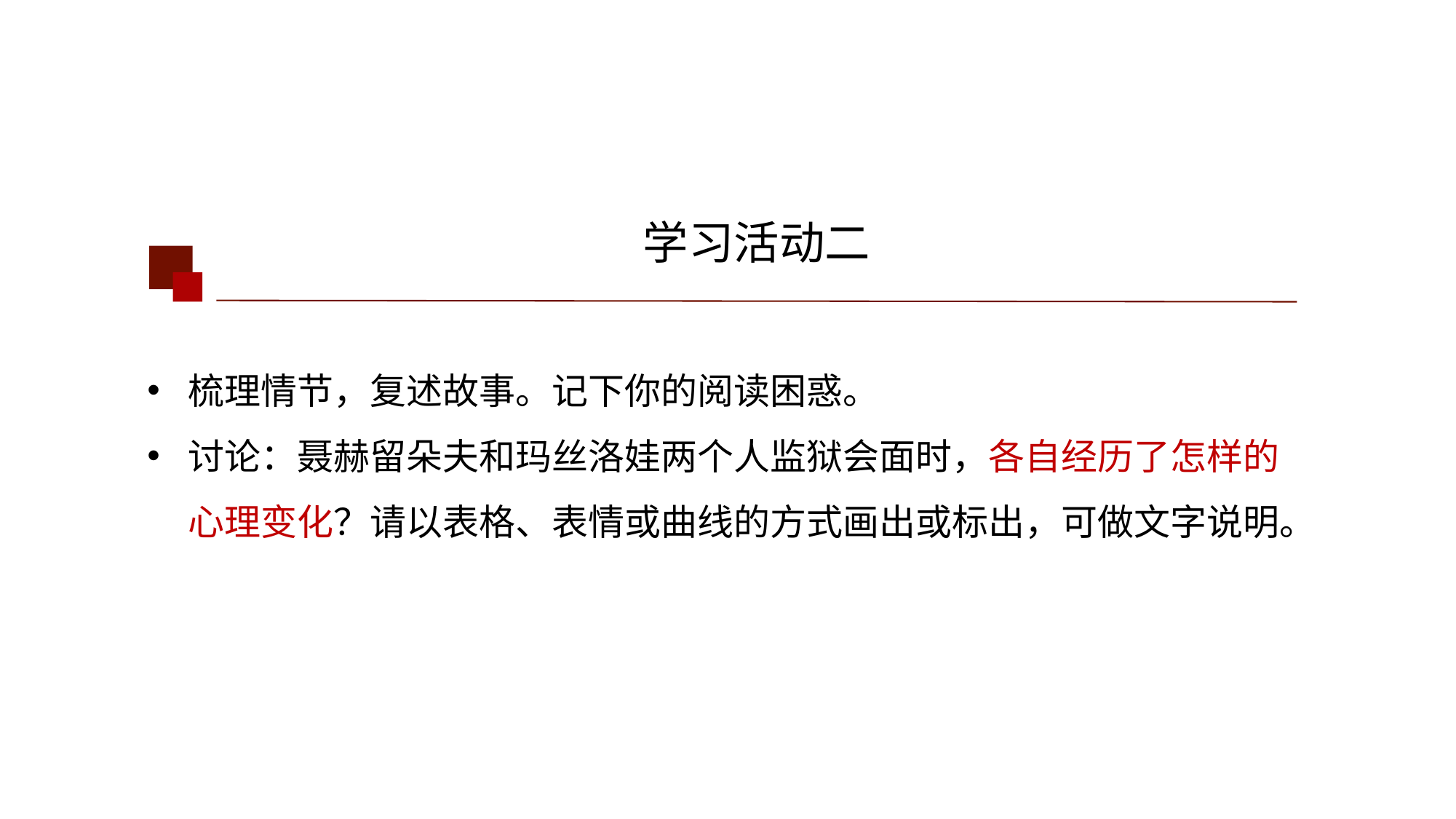

学习活动二

梳理情节，复述故事。记下你的阅读困惑。
讨论：聂赫留朵夫和玛丝洛娃两个人监狱会面时，各自经历了怎样的心理变化？请以表格、表情或曲线的方式画出或标出，可做文字说明。